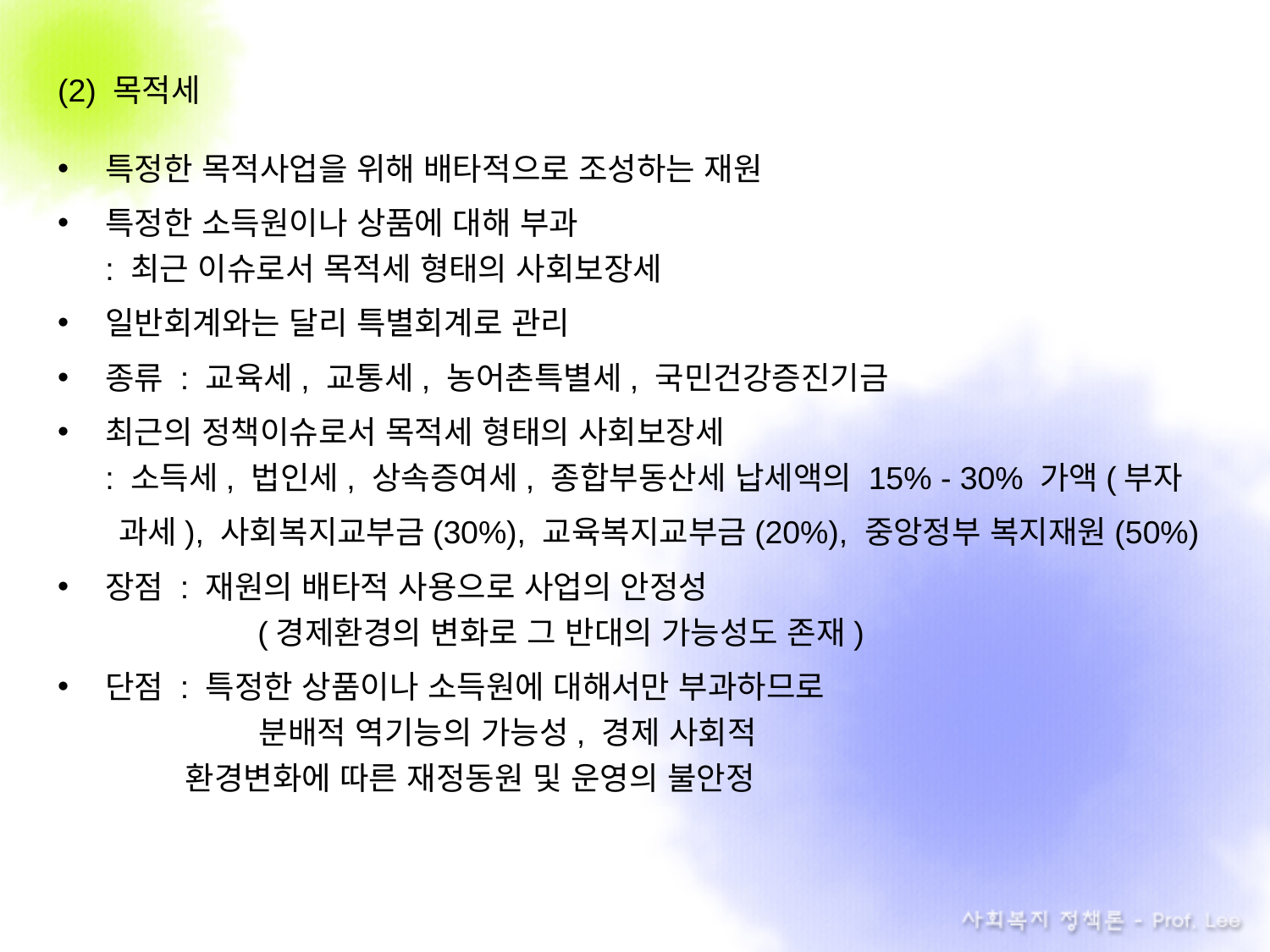

(2) 목적세

특정한 목적사업을 위해 배타적으로 조성하는 재원
특정한 소득원이나 상품에 대해 부과
: 최근 이슈로서 목적세 형태의 사회보장세
일반회계와는 달리 특별회계로 관리
종류 : 교육세, 교통세, 농어촌특별세, 국민건강증진기금
최근의 정책이슈로서 목적세 형태의 사회보장세
: 소득세, 법인세, 상속증여세, 종합부동산세 납세액의 15% - 30% 가액(부자
      과세), 사회복지교부금(30%), 교육복지교부금(20%), 중앙정부 복지재원(50%)
장점 : 재원의 배타적 사용으로 사업의 안정성
	  (경제환경의 변화로 그 반대의 가능성도 존재)
단점 : 특정한 상품이나 소득원에 대해서만 부과하므로
	   분배적 역기능의 가능성, 경제 사회적
         환경변화에 따른 재정동원 및 운영의 불안정